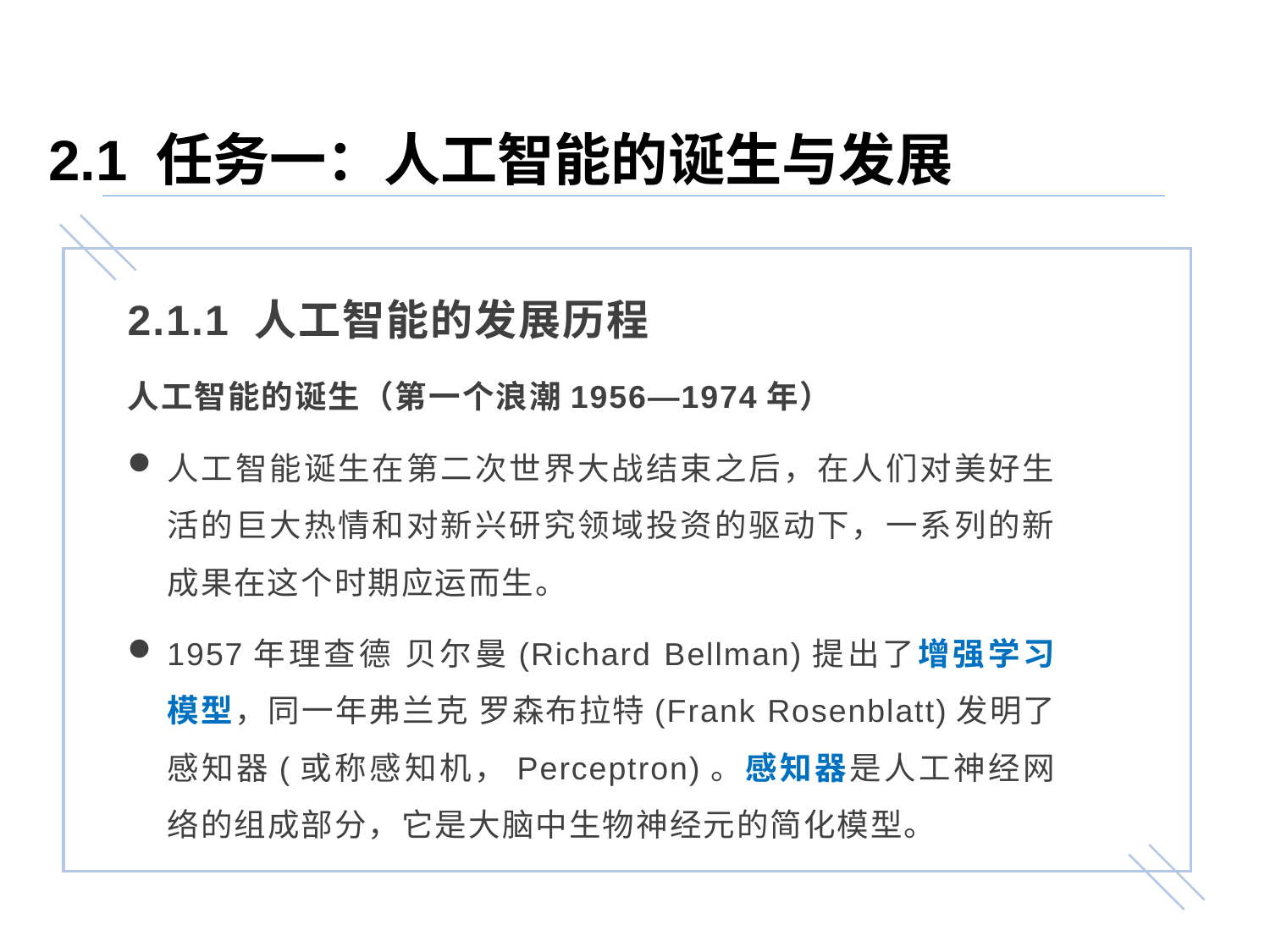

2.1 任务一：人工智能的诞生与发展

2.1.1 人工智能的发展历程
人工智能的诞生（第一个浪潮1956—1974年）
人工智能诞生在第二次世界大战结束之后，在人们对美好生活的巨大热情和对新兴研究领域投资的驱动下，一系列的新成果在这个时期应运而生。
1957年理查德 贝尔曼(Richard Bellman)提出了增强学习模型，同一年弗兰克 罗森布拉特(Frank Rosenblatt)发明了感知器(或称感知机，Perceptron)。感知器是人工神经网络的组成部分，它是大脑中生物神经元的简化模型。